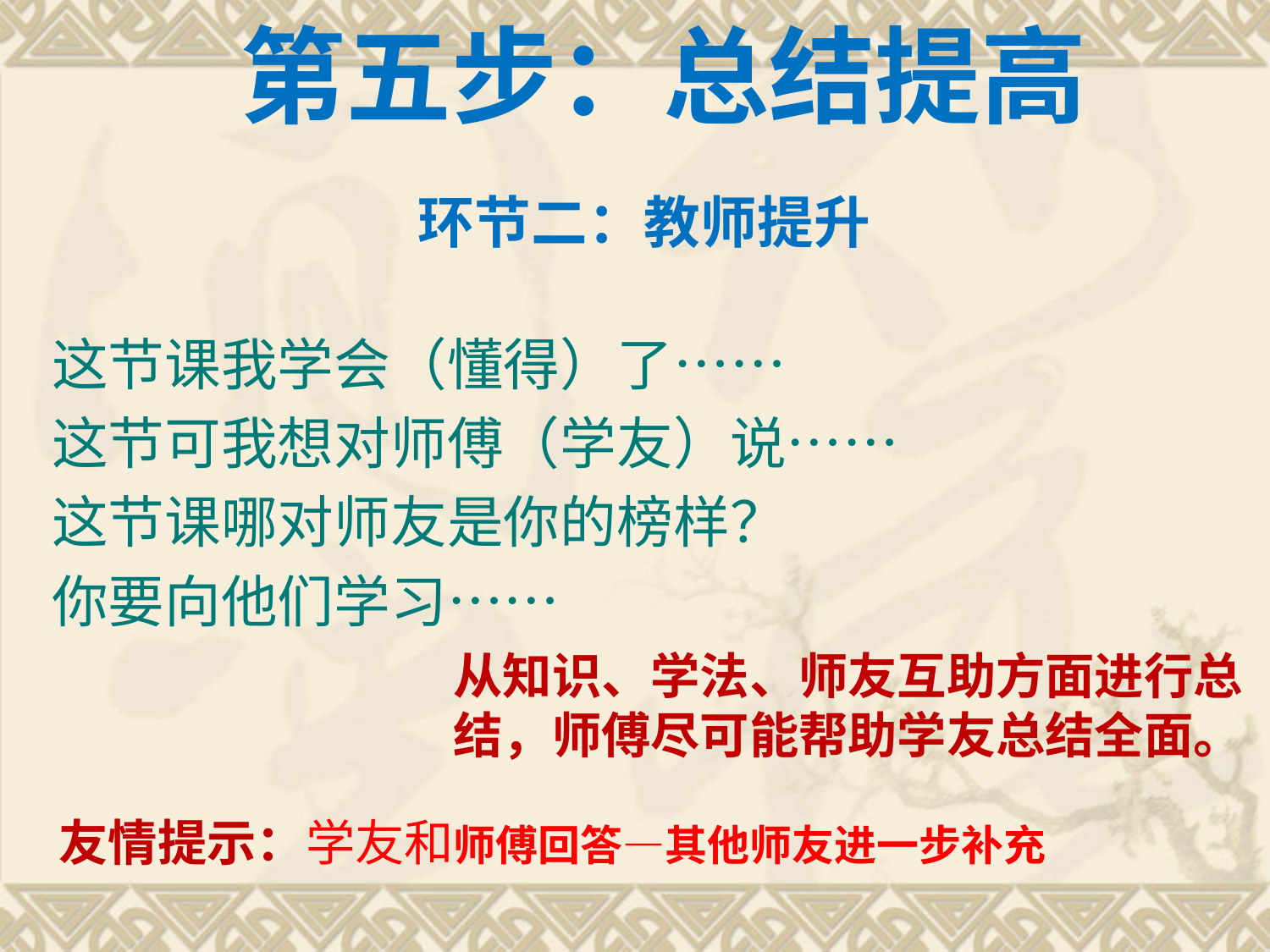

# 第五步：总结提高
环节二：教师提升
这节课我学会（懂得）了……
这节可我想对师傅（学友）说……
这节课哪对师友是你的榜样？
你要向他们学习……
从知识、学法、师友互助方面进行总结，师傅尽可能帮助学友总结全面。
友情提示：学友和师傅回答—其他师友进一步补充